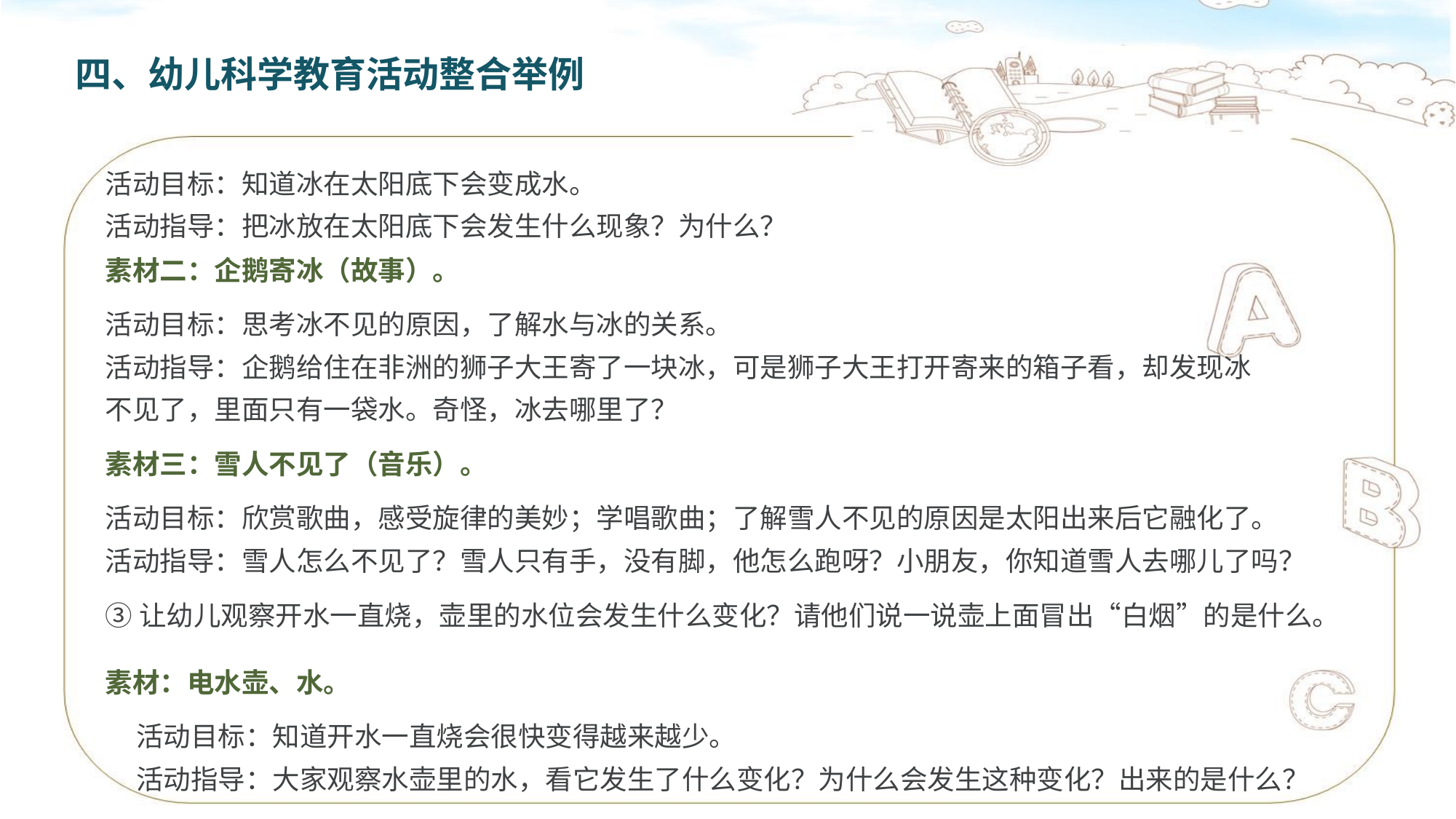

四、幼儿科学教育活动整合举例
活动目标：知道冰在太阳底下会变成水。
活动指导：把冰放在太阳底下会发生什么现象？为什么？
素材二：企鹅寄冰（故事）。
活动目标：思考冰不见的原因，了解水与冰的关系。
活动指导：企鹅给住在非洲的狮子大王寄了一块冰，可是狮子大王打开寄来的箱子看，却发现冰不见了，里面只有一袋水。奇怪，冰去哪里了？
素材三：雪人不见了（音乐）。
活动目标：欣赏歌曲，感受旋律的美妙；学唱歌曲；了解雪人不见的原因是太阳出来后它融化了。
活动指导：雪人怎么不见了？雪人只有手，没有脚，他怎么跑呀？小朋友，你知道雪人去哪儿了吗？
③让幼儿观察开水一直烧，壶里的水位会发生什么变化？请他们说一说壶上面冒出“白烟”的是什么。
素材：电水壶、水。
活动目标：知道开水一直烧会很快变得越来越少。
活动指导：大家观察水壶里的水，看它发生了什么变化？为什么会发生这种变化？出来的是什么？